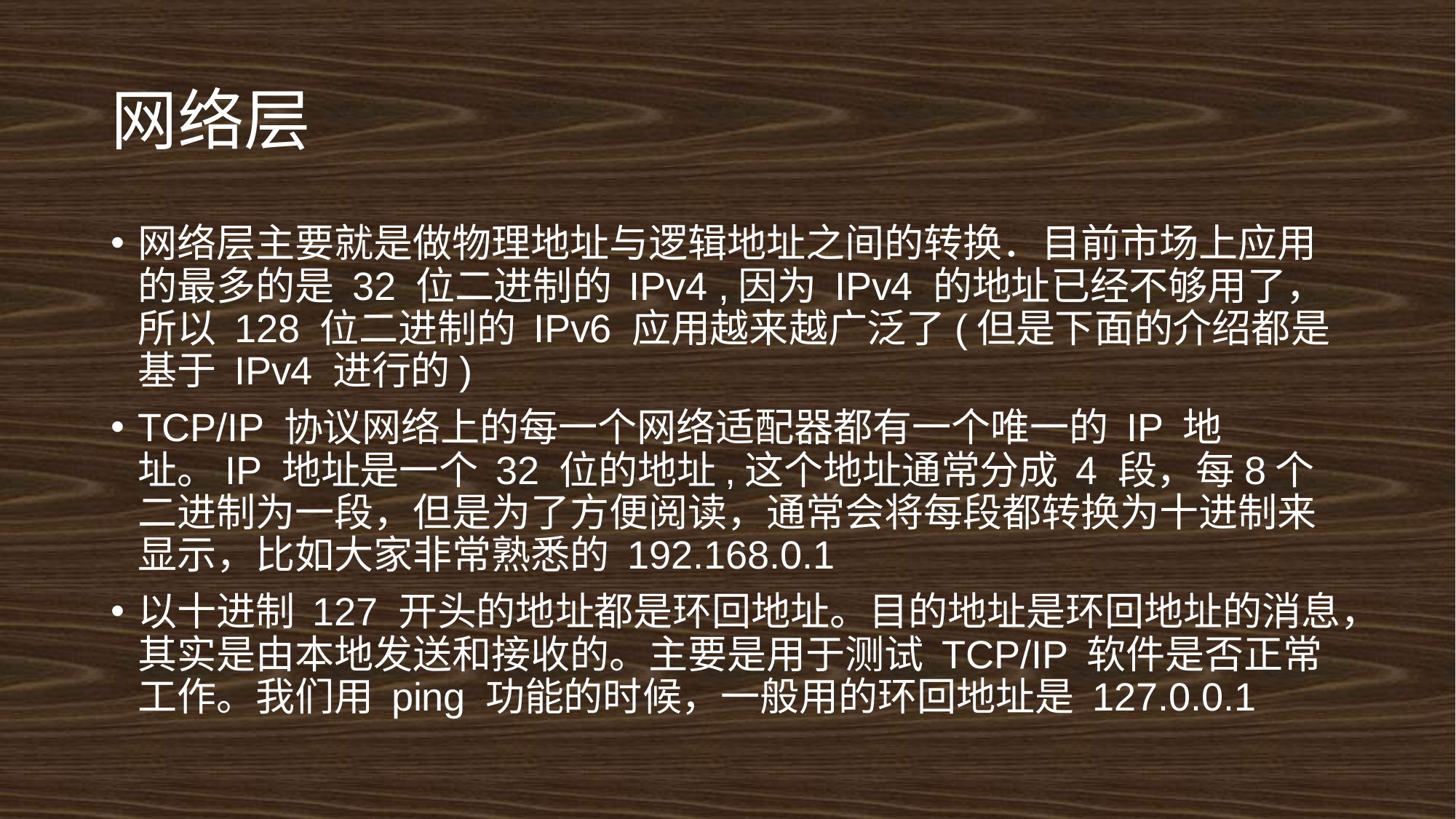

# 网络层
网络层主要就是做物理地址与逻辑地址之间的转换．目前市场上应用的最多的是 32 位二进制的 IPv4 ,因为 IPv4 的地址已经不够用了，所以 128 位二进制的 IPv6 应用越来越广泛了(但是下面的介绍都是基于 IPv4 进行的)
TCP/IP 协议网络上的每一个网络适配器都有一个唯一的 IP 地址。IP 地址是一个 32 位的地址,这个地址通常分成 4 段，每8个二进制为一段，但是为了方便阅读，通常会将每段都转换为十进制来显示，比如大家非常熟悉的 192.168.0.1
以十进制 127 开头的地址都是环回地址。目的地址是环回地址的消息，其实是由本地发送和接收的。主要是用于测试 TCP/IP 软件是否正常工作。我们用 ping 功能的时候，一般用的环回地址是 127.0.0.1